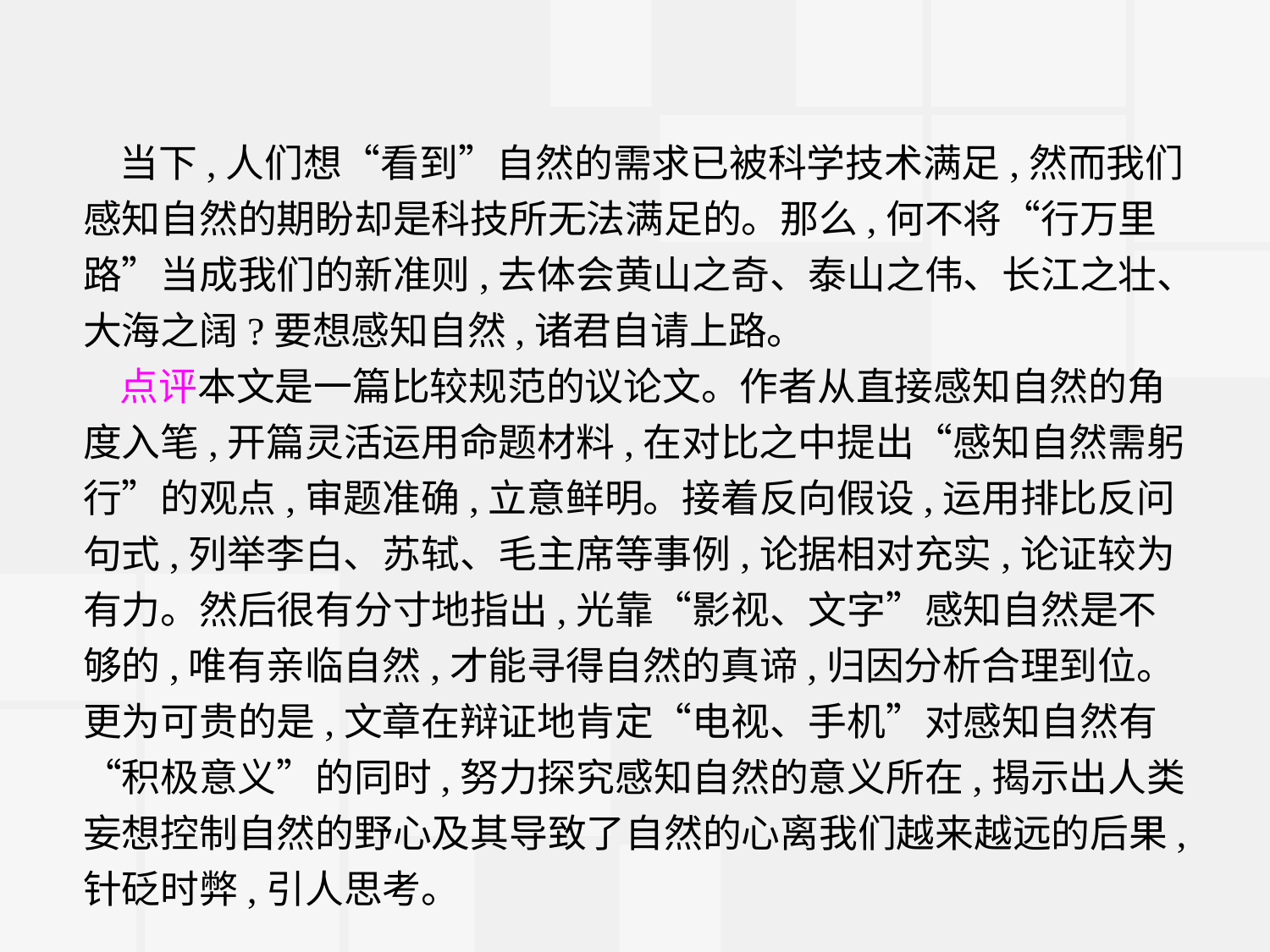

当下,人们想“看到”自然的需求已被科学技术满足,然而我们感知自然的期盼却是科技所无法满足的。那么,何不将“行万里路”当成我们的新准则,去体会黄山之奇、泰山之伟、长江之壮、大海之阔?要想感知自然,诸君自请上路。
点评本文是一篇比较规范的议论文。作者从直接感知自然的角度入笔,开篇灵活运用命题材料,在对比之中提出“感知自然需躬行”的观点,审题准确,立意鲜明。接着反向假设,运用排比反问句式,列举李白、苏轼、毛主席等事例,论据相对充实,论证较为有力。然后很有分寸地指出,光靠“影视、文字”感知自然是不够的,唯有亲临自然,才能寻得自然的真谛,归因分析合理到位。更为可贵的是,文章在辩证地肯定“电视、手机”对感知自然有“积极意义”的同时,努力探究感知自然的意义所在,揭示出人类妄想控制自然的野心及其导致了自然的心离我们越来越远的后果,针砭时弊,引人思考。